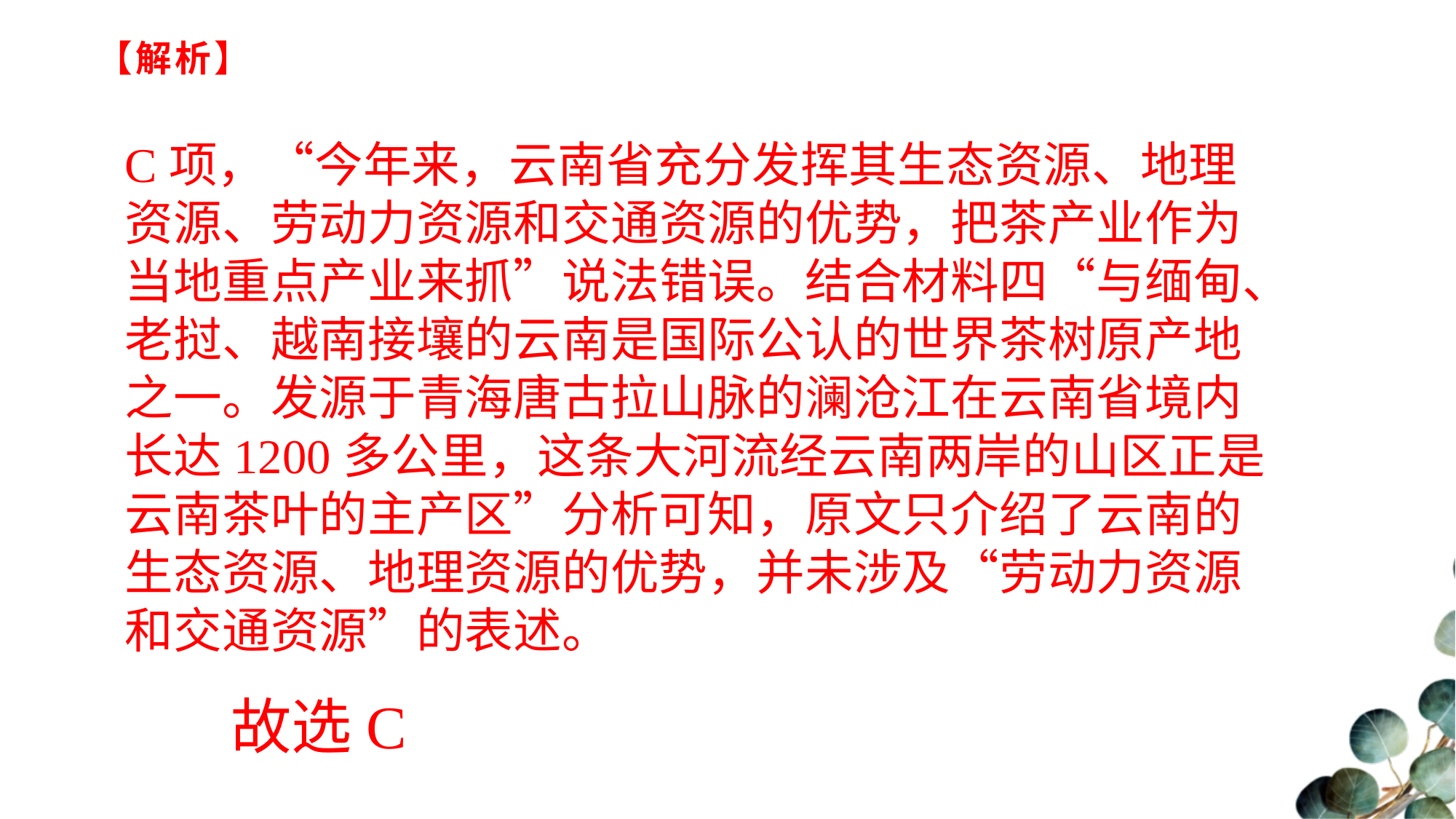

# 【解析】
C项，“今年来，云南省充分发挥其生态资源、地理资源、劳动力资源和交通资源的优势，把茶产业作为当地重点产业来抓”说法错误。结合材料四“与缅甸、老挝、越南接壤的云南是国际公认的世界茶树原产地之一。发源于青海唐古拉山脉的澜沧江在云南省境内长达1200多公里，这条大河流经云南两岸的山区正是云南茶叶的主产区”分析可知，原文只介绍了云南的生态资源、地理资源的优势，并未涉及“劳动力资源和交通资源”的表述。
故选C